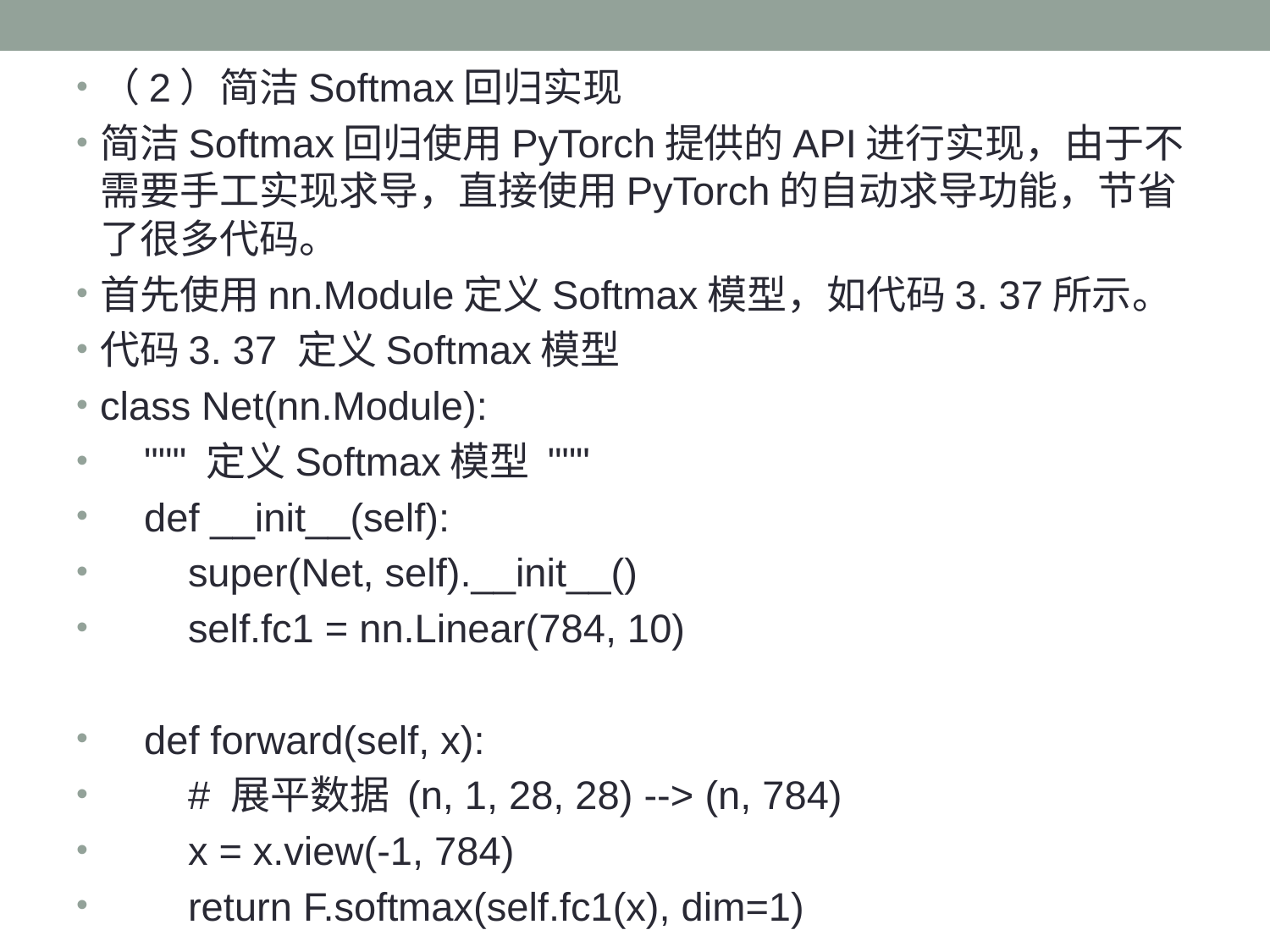

（2）简洁Softmax回归实现
简洁Softmax回归使用PyTorch提供的API进行实现，由于不需要手工实现求导，直接使用PyTorch的自动求导功能，节省了很多代码。
首先使用nn.Module定义Softmax模型，如代码3. 37所示。
代码3. 37 定义Softmax模型
class Net(nn.Module):
    """ 定义Softmax模型 """
    def __init__(self):
        super(Net, self).__init__()
        self.fc1 = nn.Linear(784, 10)

    def forward(self, x):
        # 展平数据 (n, 1, 28, 28) --> (n, 784)
        x = x.view(-1, 784)
        return F.softmax(self.fc1(x), dim=1)